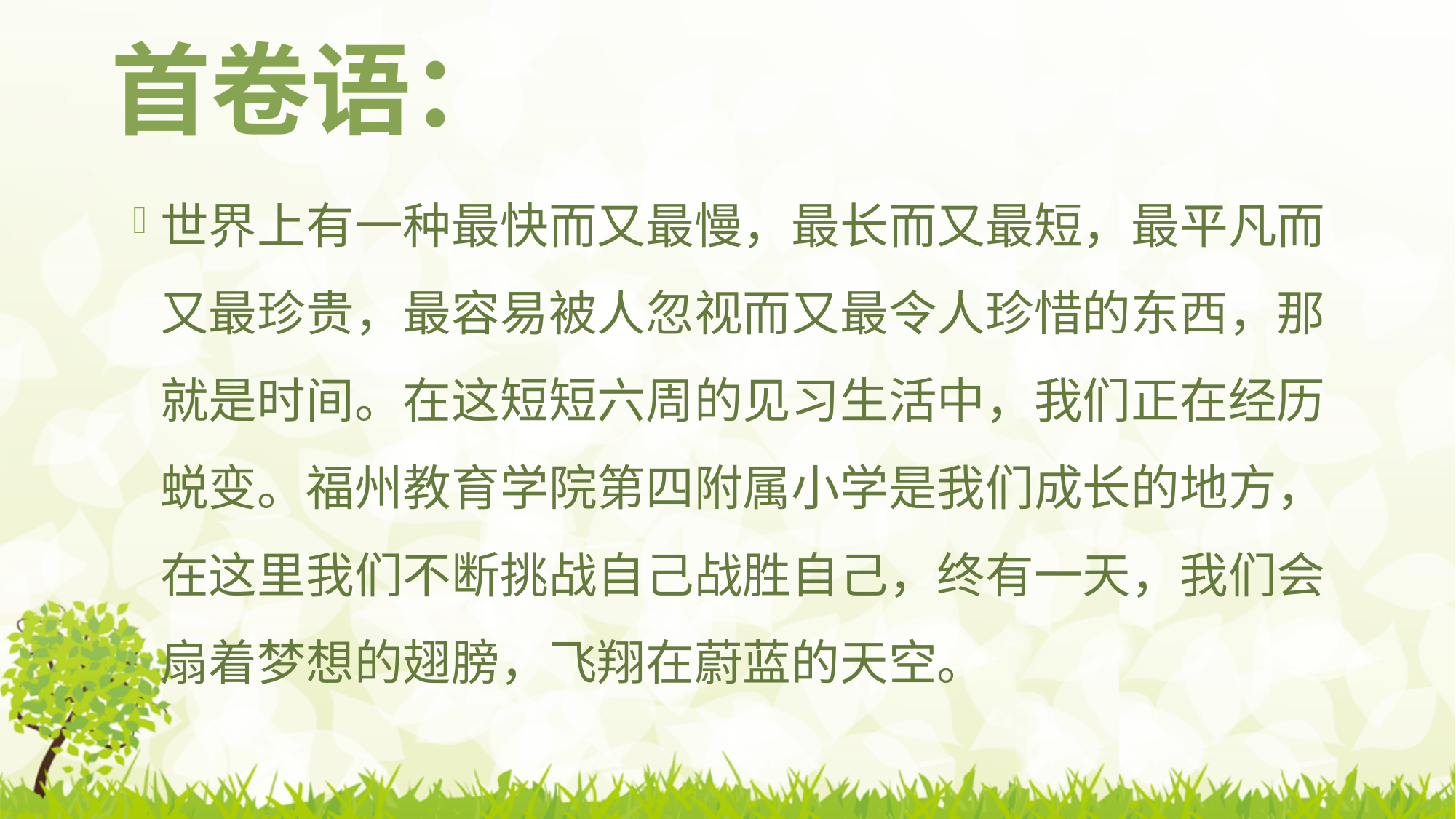

# 首卷语：
世界上有一种最快而又最慢，最长而又最短，最平凡而又最珍贵，最容易被人忽视而又最令人珍惜的东西，那就是时间。在这短短六周的见习生活中，我们正在经历蜕变。福州教育学院第四附属小学是我们成长的地方，在这里我们不断挑战自己战胜自己，终有一天，我们会扇着梦想的翅膀，飞翔在蔚蓝的天空。